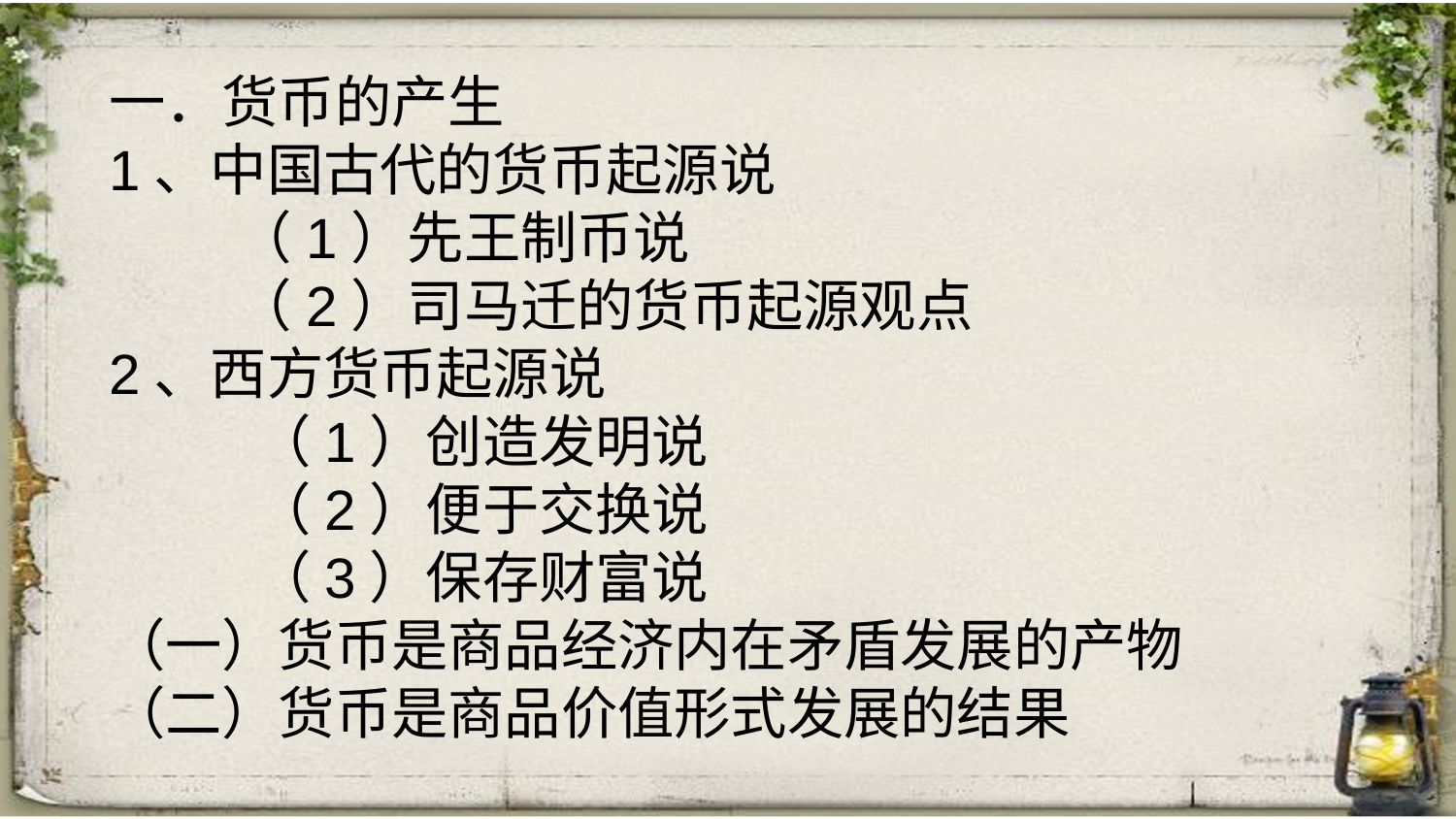

一．货币的产生
1、中国古代的货币起源说
         （1）先王制币说
         （2）司马迁的货币起源观点
2、西方货币起源说
（1）创造发明说
（2）便于交换说
（3）保存财富说
（一）货币是商品经济内在矛盾发展的产物
（二）货币是商品价值形式发展的结果